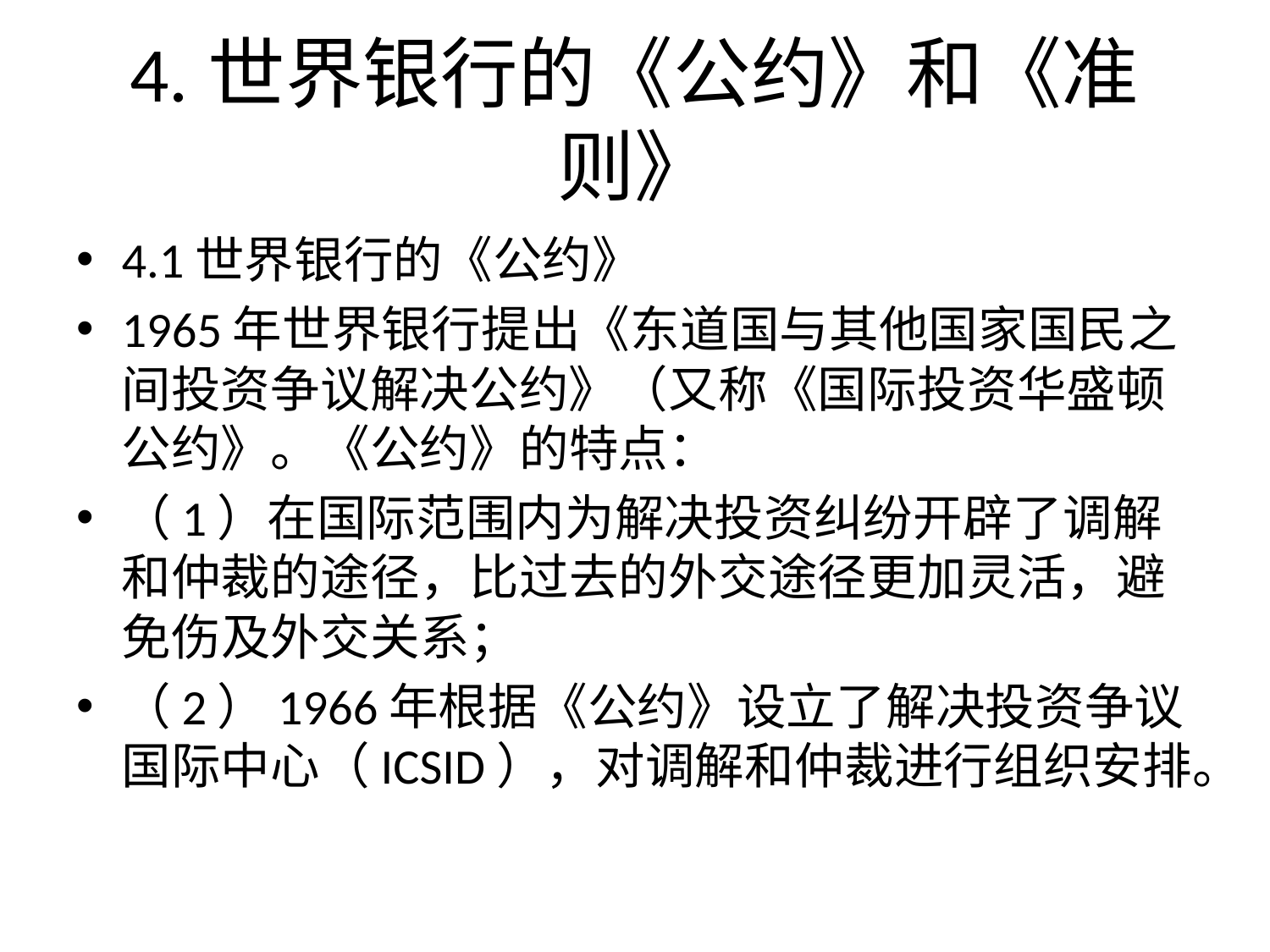

# 4.世界银行的《公约》和《准则》
4.1世界银行的《公约》
1965年世界银行提出《东道国与其他国家国民之间投资争议解决公约》（又称《国际投资华盛顿公约》。《公约》的特点：
（1）在国际范围内为解决投资纠纷开辟了调解和仲裁的途径，比过去的外交途径更加灵活，避免伤及外交关系；
（2）1966年根据《公约》设立了解决投资争议国际中心（ICSID），对调解和仲裁进行组织安排。